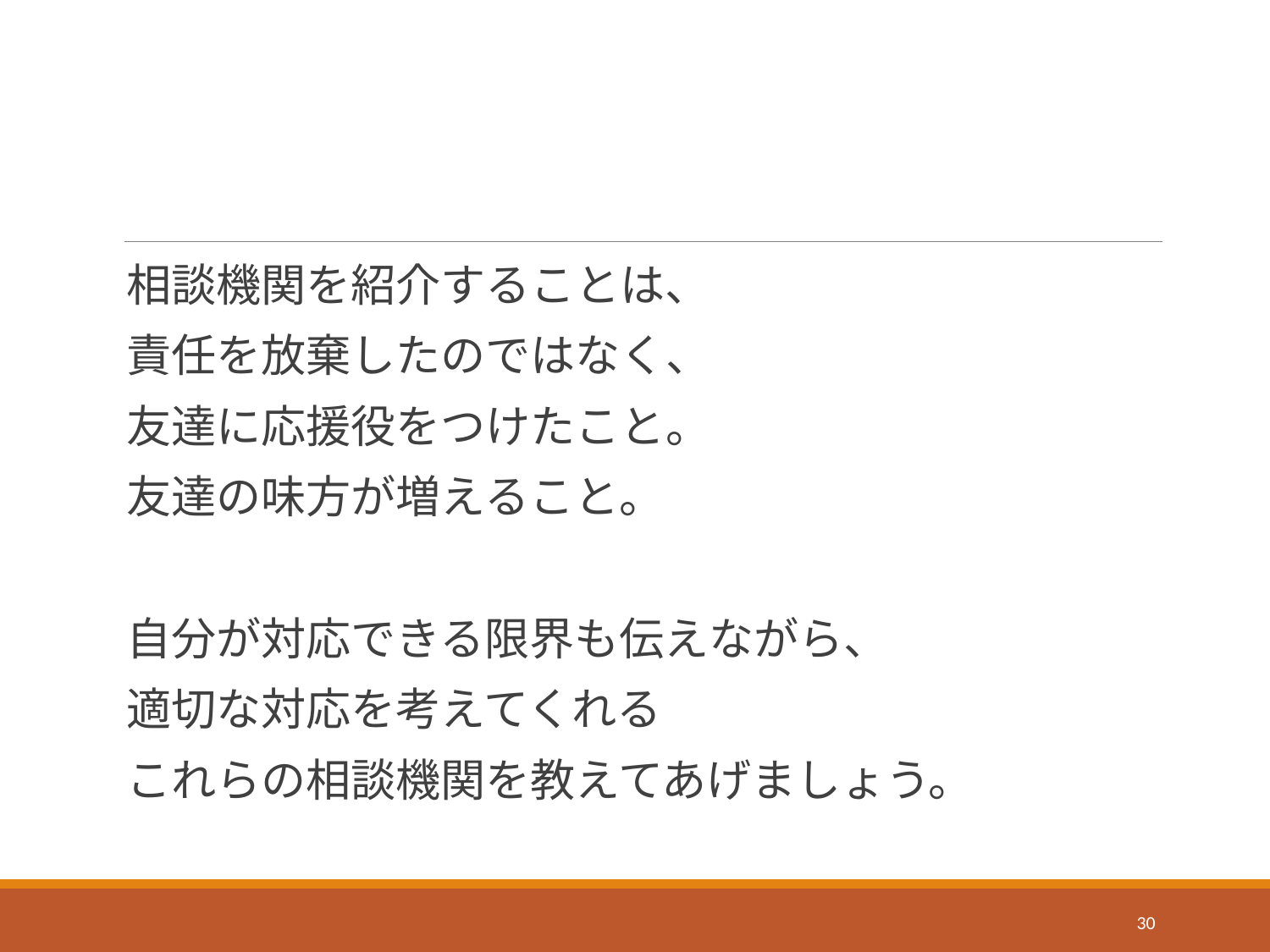

#
相談機関を紹介することは、
責任を放棄したのではなく、
友達に応援役をつけたこと。
友達の味方が増えること。

自分が対応できる限界も伝えながら、
適切な対応を考えてくれる
これらの相談機関を教えてあげましょう。

30